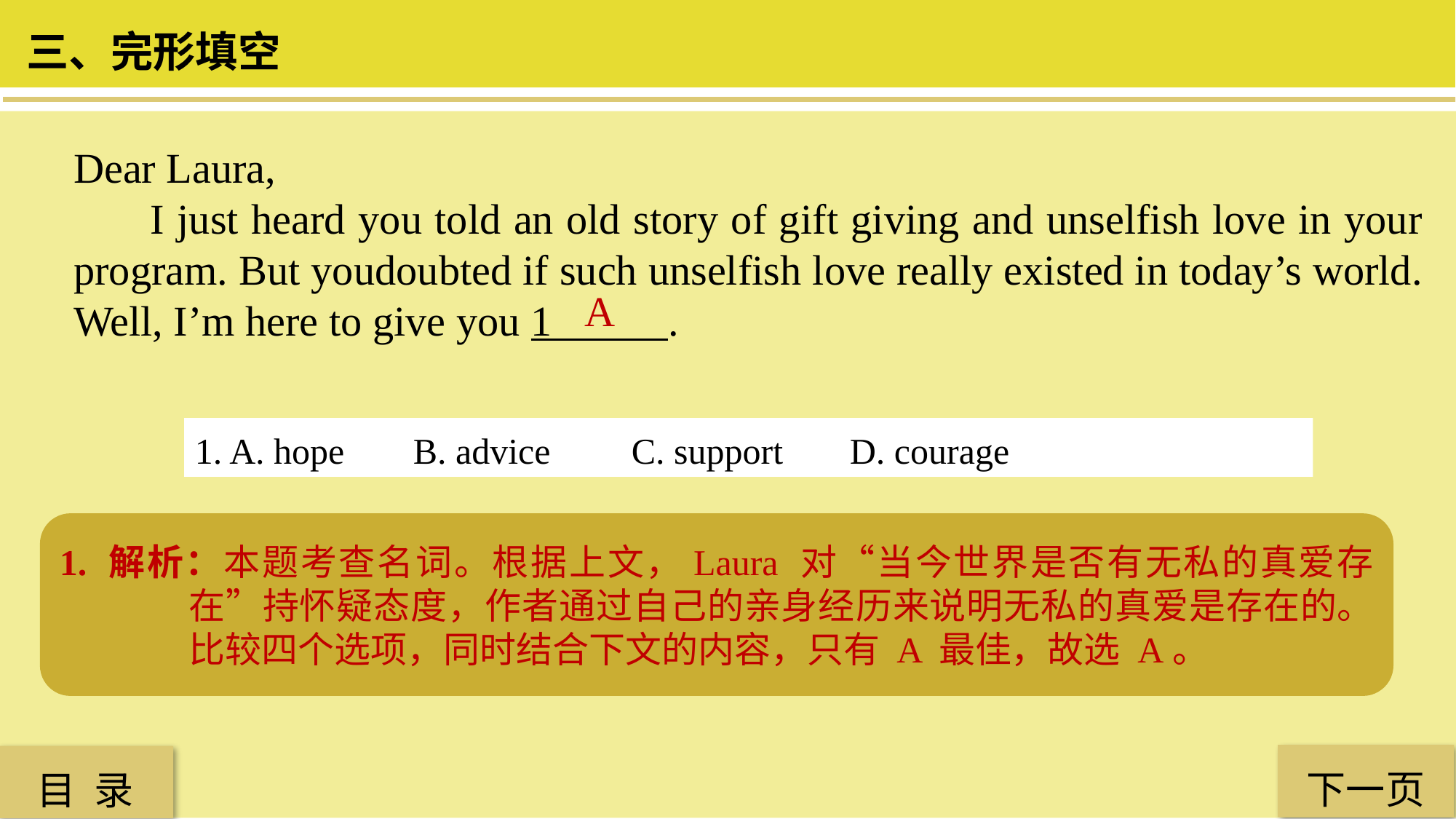

三、完形填空
Dear Laura,
      I just heard you told an old story of gift giving and unselfish love in your program. But youdoubted if such unselfish love really existed in today’s world. Well, I’m here to give you 1           .
A
1. A. hope 	B. advice 	C. support 	D. courage
1. 解析：本题考查名词。根据上文，Laura 对“当今世界是否有无私的真爱存在”持怀疑态度，作者通过自己的亲身经历来说明无私的真爱是存在的。比较四个选项，同时结合下文的内容，只有 A 最佳，故选 A。